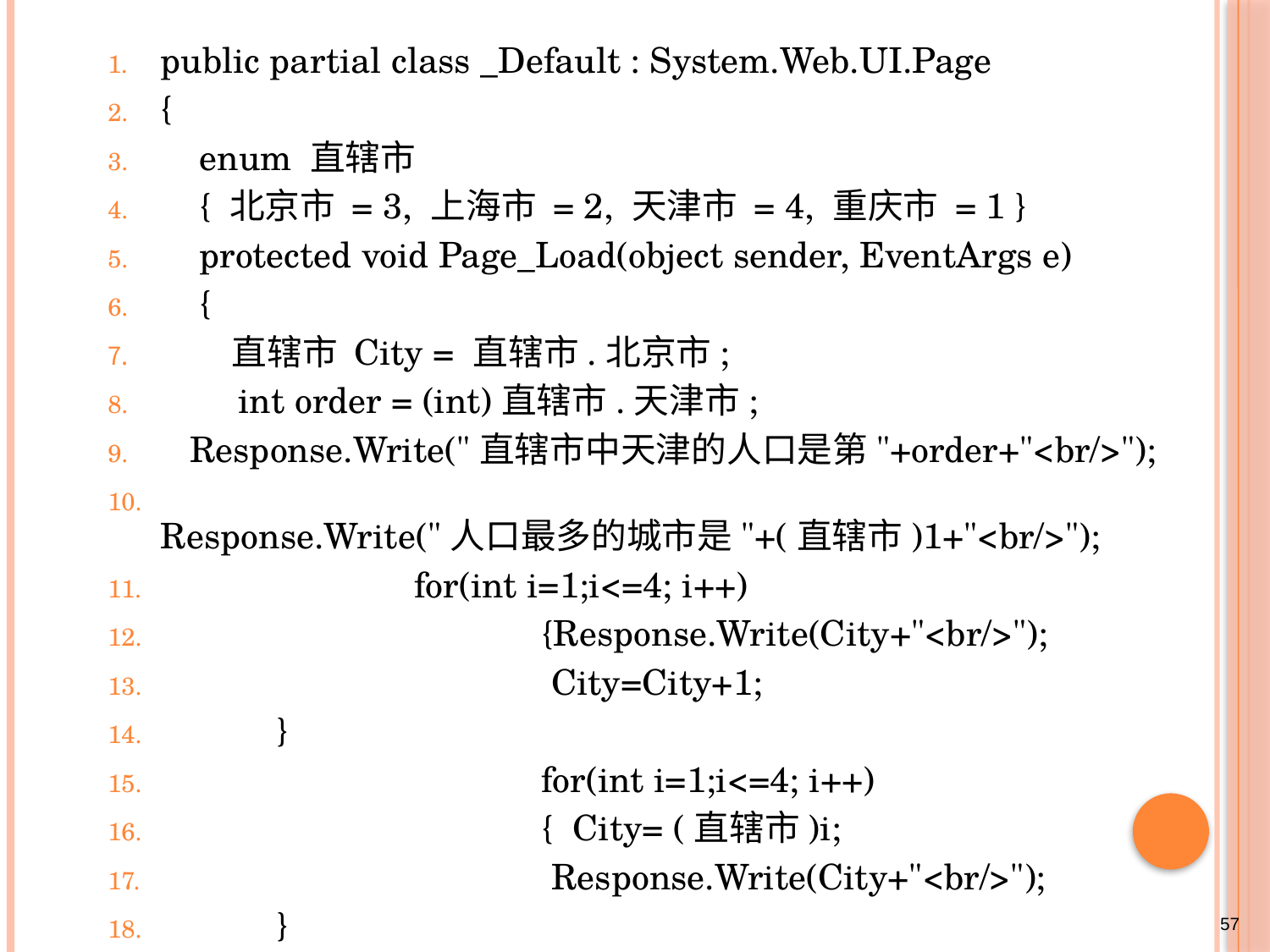

public partial class _Default : System.Web.UI.Page
{
    enum 直辖市
    { 北京市 = 3, 上海市 = 2, 天津市 = 4, 重庆市 = 1 }
    protected void Page_Load(object sender, EventArgs e)
    {
        直辖市 City = 直辖市.北京市;
        int order = (int)直辖市.天津市;
   Response.Write("直辖市中天津的人口是第"+order+"<br/>");
        Response.Write("人口最多的城市是"+(直辖市)1+"<br/>");
       		for(int i=1;i<=4; i++)
			{Response.Write(City+"<br/>");
			 City=City+1;
            }
			for(int i=1;i<=4; i++)
			{  City= (直辖市)i;
			 Response.Write(City+"<br/>");
            }
    }
57